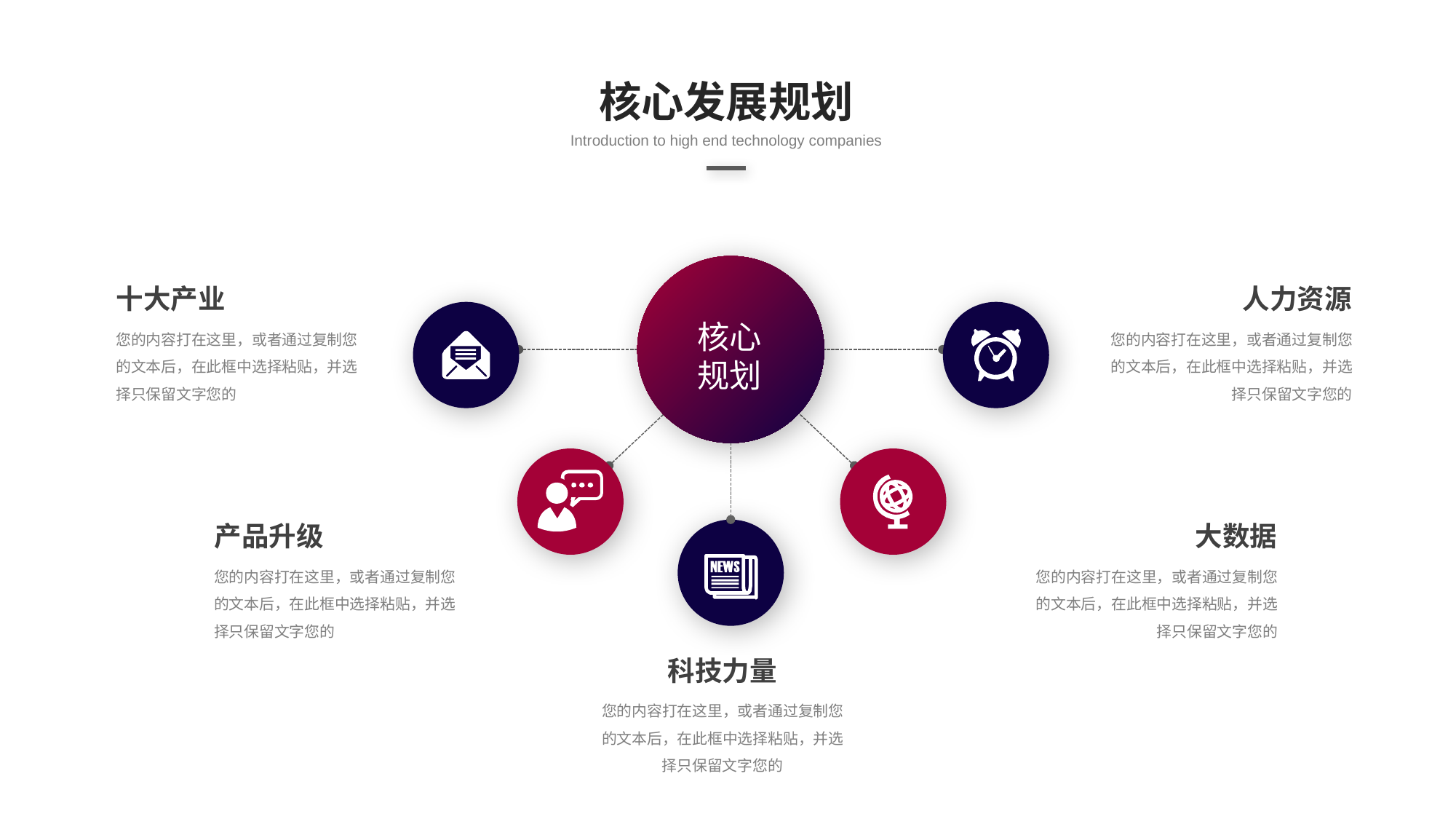

核心发展规划
Introduction to high end technology companies

核心
规划

十大产业
您的内容打在这里，或者通过复制您的文本后，在此框中选择粘贴，并选择只保留文字您的
人力资源
您的内容打在这里，或者通过复制您的文本后，在此框中选择粘贴，并选择只保留文字您的
产品升级
您的内容打在这里，或者通过复制您的文本后，在此框中选择粘贴，并选择只保留文字您的
大数据
您的内容打在这里，或者通过复制您的文本后，在此框中选择粘贴，并选择只保留文字您的
科技力量
您的内容打在这里，或者通过复制您的文本后，在此框中选择粘贴，并选择只保留文字您的
延时符